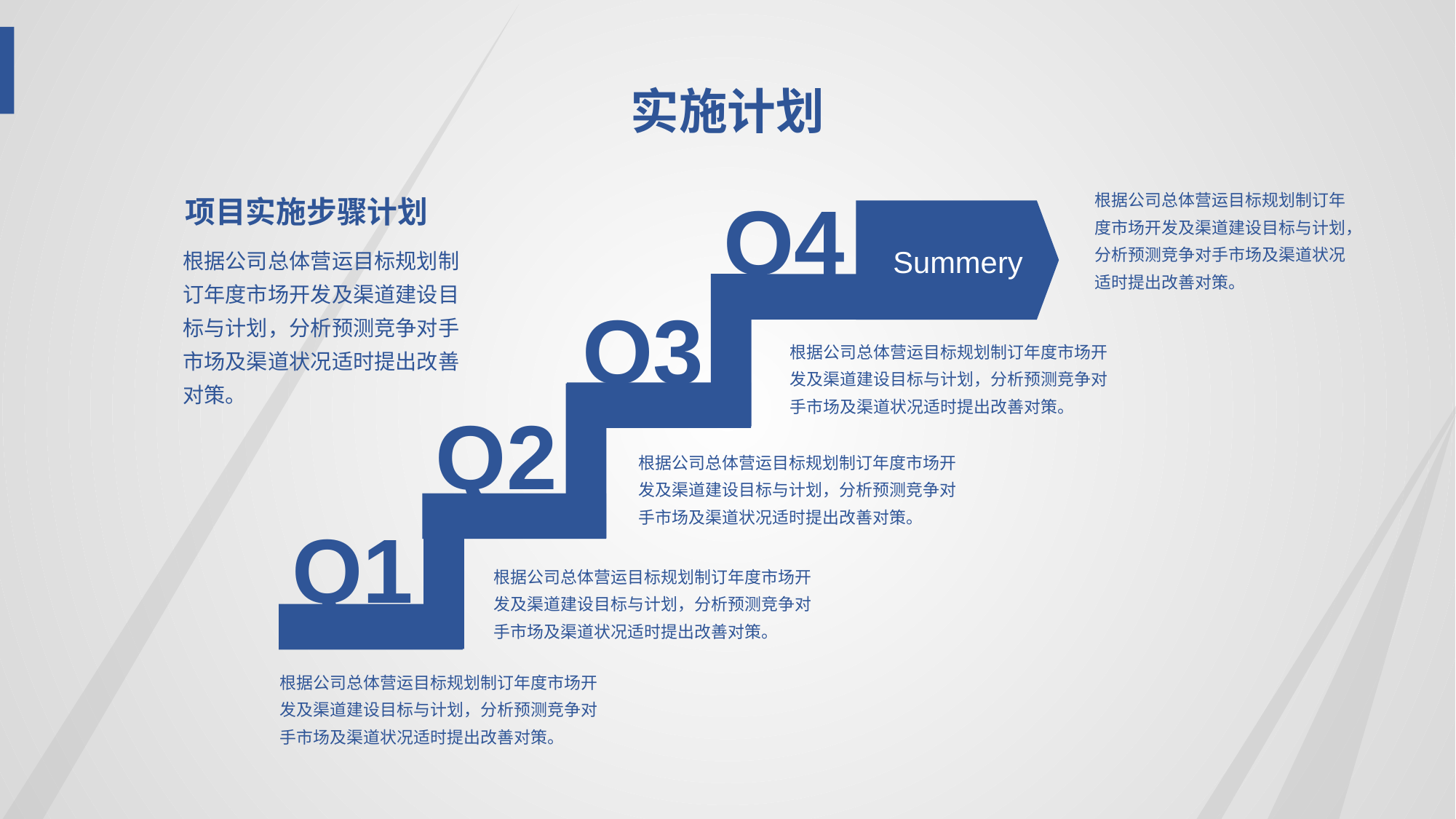

实施计划
Q4
项目实施步骤计划
根据公司总体营运目标规划制订年度市场开发及渠道建设目标与计划，分析预测竞争对手市场及渠道状况适时提出改善对策。

Summery
根据公司总体营运目标规划制订年度市场开发及渠道建设目标与计划，分析预测竞争对手市场及渠道状况适时提出改善对策。
Q3

根据公司总体营运目标规划制订年度市场开发及渠道建设目标与计划，分析预测竞争对手市场及渠道状况适时提出改善对策。
Q2

根据公司总体营运目标规划制订年度市场开发及渠道建设目标与计划，分析预测竞争对手市场及渠道状况适时提出改善对策。
Q1

根据公司总体营运目标规划制订年度市场开发及渠道建设目标与计划，分析预测竞争对手市场及渠道状况适时提出改善对策。

根据公司总体营运目标规划制订年度市场开发及渠道建设目标与计划，分析预测竞争对手市场及渠道状况适时提出改善对策。
.